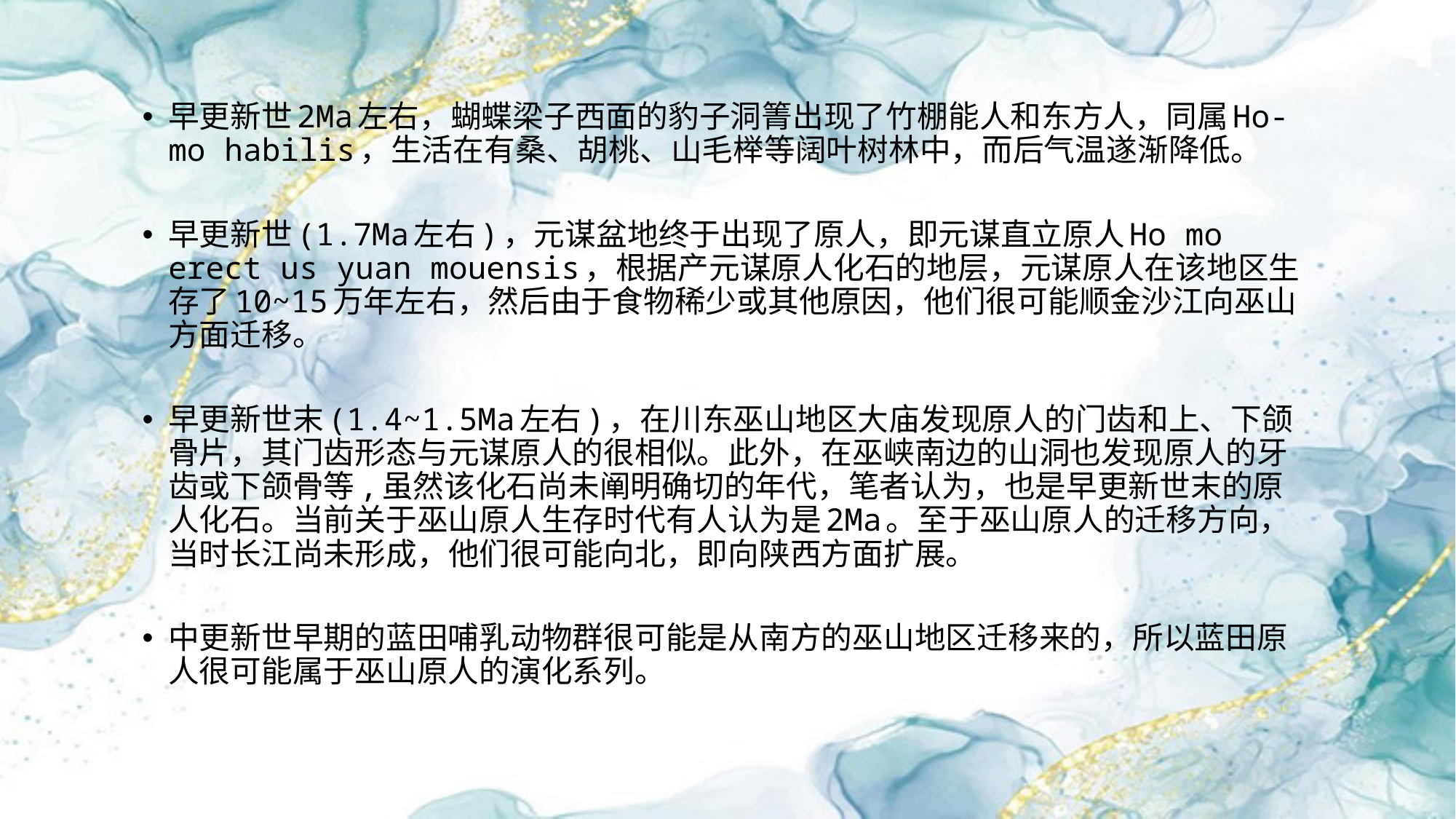

早更新世2Ma左右，蝴蝶梁子西面的豹子洞箐出现了竹棚能人和东方人，同属Ho- mo habilis，生活在有桑、胡桃、山毛榉等阔叶树林中，而后气温遂渐降低。

早更新世(1.7Ma左右)，元谋盆地终于出现了原人，即元谋直立原人Ho mo erect us yuan mouensis，根据产元谋原人化石的地层，元谋原人在该地区生存了10~15万年左右，然后由于食物稀少或其他原因，他们很可能顺金沙江向巫山方面迁移。

早更新世末(1.4~1.5Ma左右)，在川东巫山地区大庙发现原人的门齿和上、下颌骨片，其门齿形态与元谋原人的很相似。此外，在巫峡南边的山洞也发现原人的牙齿或下颌骨等,虽然该化石尚未阐明确切的年代，笔者认为，也是早更新世末的原人化石。当前关于巫山原人生存时代有人认为是2Ma。至于巫山原人的迁移方向，当时长江尚未形成，他们很可能向北，即向陕西方面扩展。

中更新世早期的蓝田哺乳动物群很可能是从南方的巫山地区迁移来的，所以蓝田原人很可能属于巫山原人的演化系列。